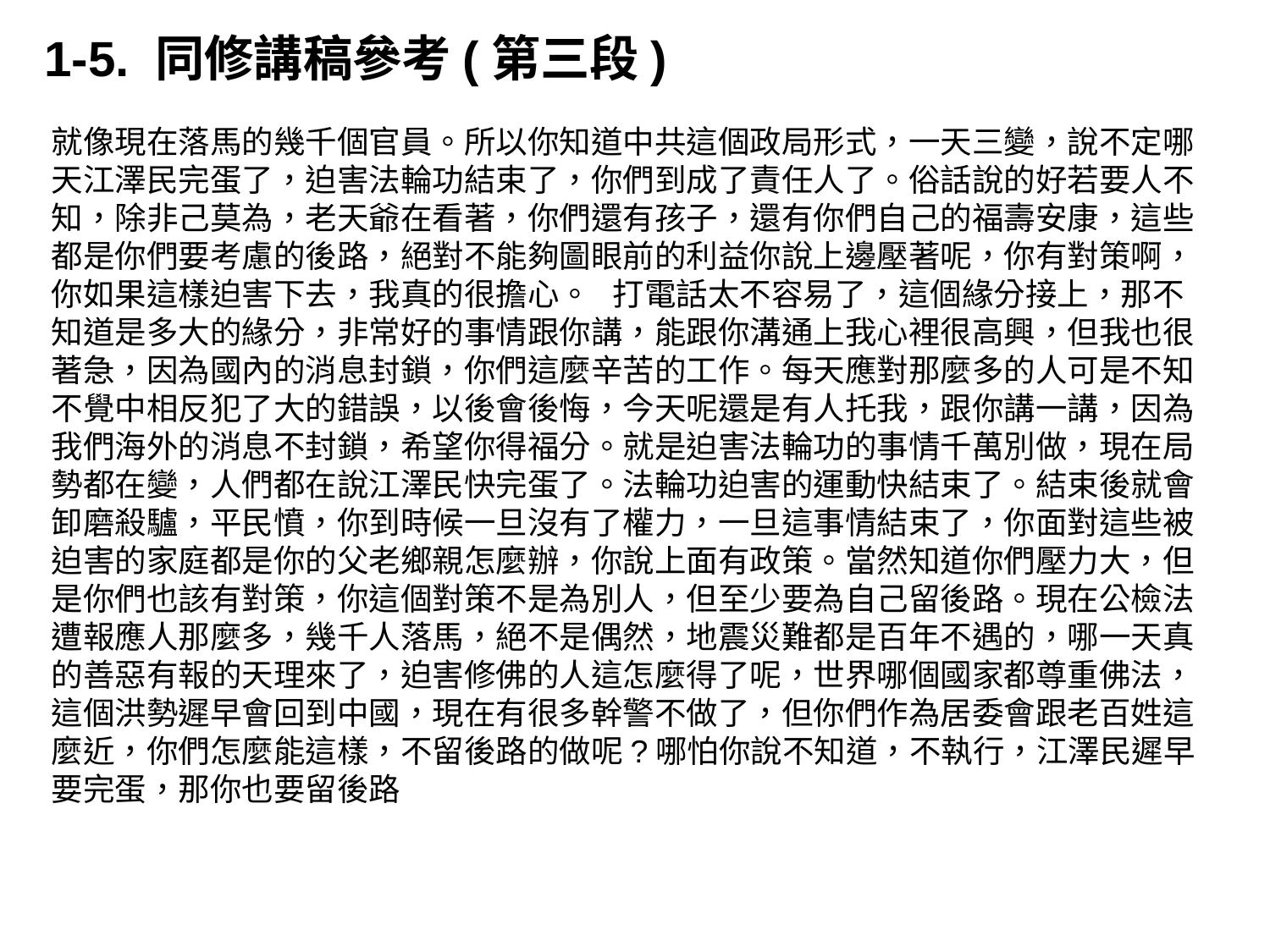

1-5. 同修講稿參考(第三段)
就像現在落馬的幾千個官員。所以你知道中共這個政局形式，一天三變，說不定哪天江澤民完蛋了，迫害法輪功結束了，你們到成了責任人了。俗話說的好若要人不知，除非己莫為，老天爺在看著，你們還有孩子，還有你們自己的福壽安康，這些都是你們要考慮的後路，絕對不能夠圖眼前的利益你說上邊壓著呢，你有對策啊，你如果這樣迫害下去，我真的很擔心。   打電話太不容易了，這個緣分接上，那不知道是多大的緣分，非常好的事情跟你講，能跟你溝通上我心裡很高興，但我也很著急，因為國內的消息封鎖，你們這麼辛苦的工作。每天應對那麼多的人可是不知不覺中相反犯了大的錯誤，以後會後悔，今天呢還是有人托我，跟你講一講，因為我們海外的消息不封鎖，希望你得福分。就是迫害法輪功的事情千萬別做，現在局勢都在變，人們都在說江澤民快完蛋了。法輪功迫害的運動快結束了。結束後就會卸磨殺驢，平民憤，你到時候一旦沒有了權力，一旦這事情結束了，你面對這些被迫害的家庭都是你的父老鄉親怎麼辦，你說上面有政策。當然知道你們壓力大，但是你們也該有對策，你這個對策不是為別人，但至少要為自己留後路。現在公檢法遭報應人那麼多，幾千人落馬，絕不是偶然，地震災難都是百年不遇的，哪一天真的善惡有報的天理來了，迫害修佛的人這怎麼得了呢，世界哪個國家都尊重佛法，這個洪勢遲早會回到中國，現在有很多幹警不做了，但你們作為居委會跟老百姓這麼近，你們怎麼能這樣，不留後路的做呢?哪怕你說不知道，不執行，江澤民遲早要完蛋，那你也要留後路